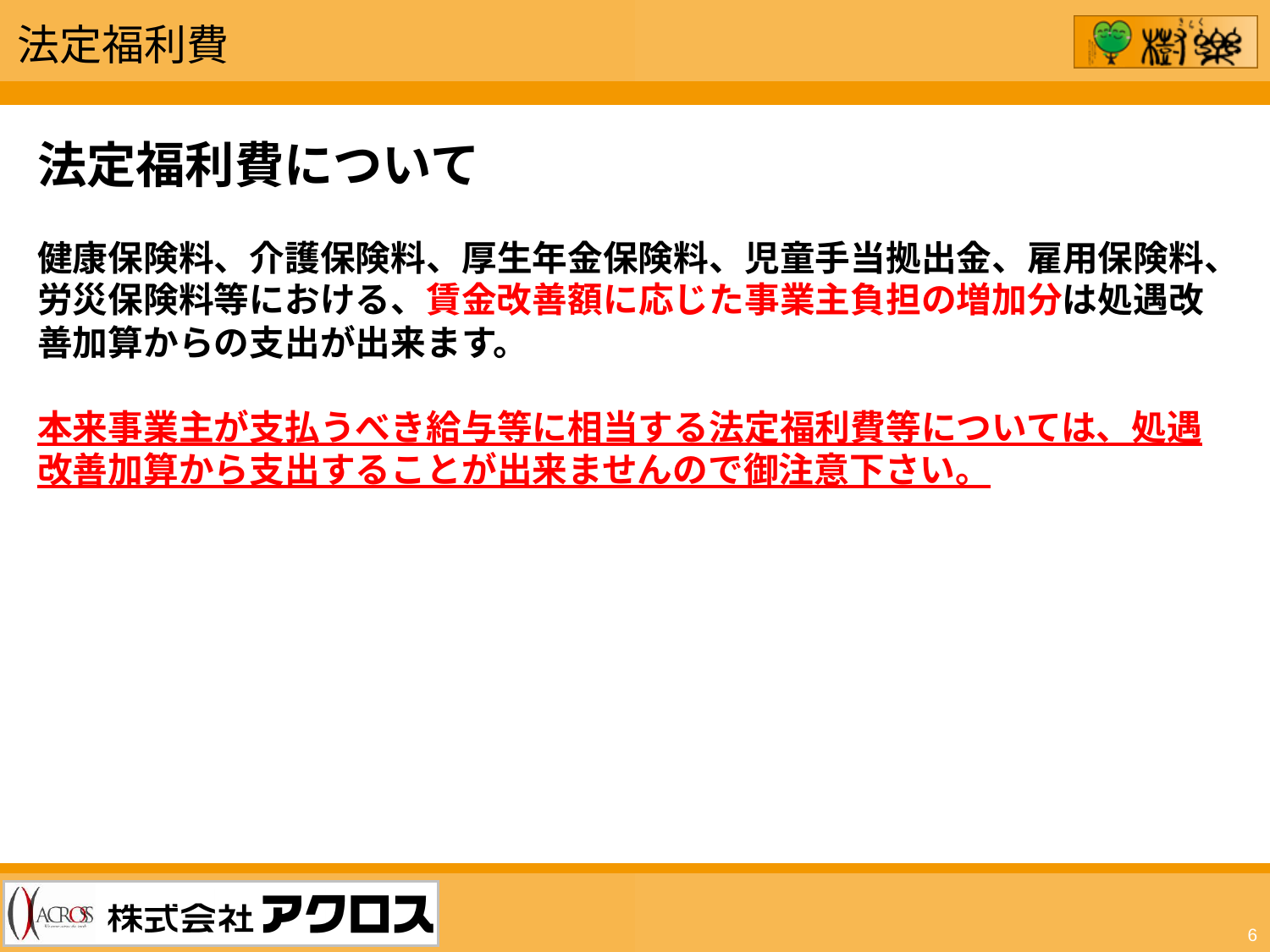

法定福利費
法定福利費について

健康保険料、介護保険料、厚生年金保険料、児童手当拠出金、雇用保険料、
労災保険料等における、賃金改善額に応じた事業主負担の増加分は処遇改善加算からの支出が出来ます。

本来事業主が支払うべき給与等に相当する法定福利費等については、処遇改善加算から支出することが出来ませんので御注意下さい。

6